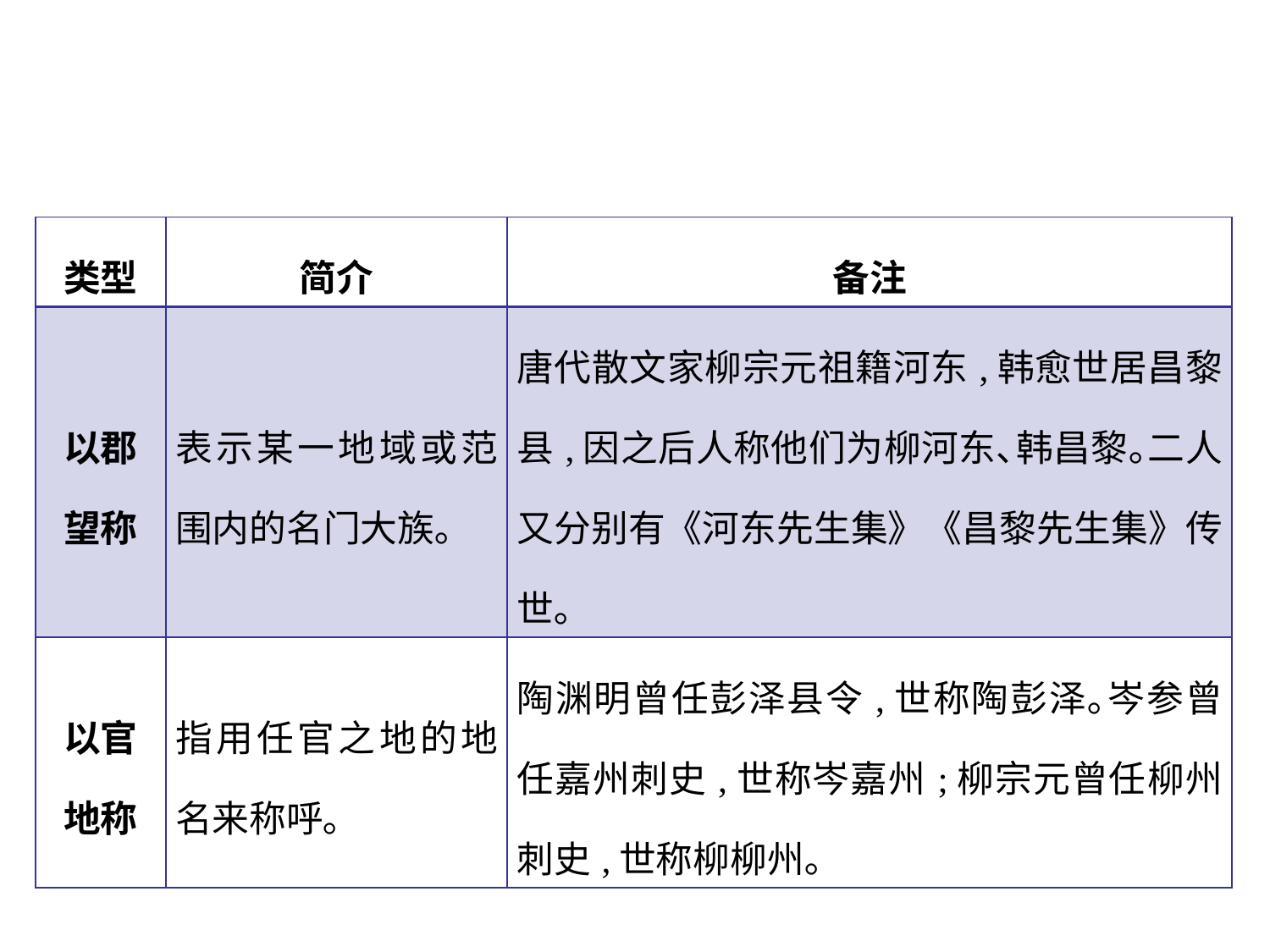

| 类型 | 简介 | 备注 |
| --- | --- | --- |
| 以郡 望称 | 表示某一地域或范围内的名门大族｡ | 唐代散文家柳宗元祖籍河东,韩愈世居昌黎县,因之后人称他们为柳河东､韩昌黎｡二人又分别有《河东先生集》《昌黎先生集》传世｡ |
| 以官 地称 | 指用任官之地的地名来称呼｡ | 陶渊明曾任彭泽县令,世称陶彭泽｡岑参曾任嘉州刺史,世称岑嘉州;柳宗元曾任柳州刺史,世称柳柳州｡ |